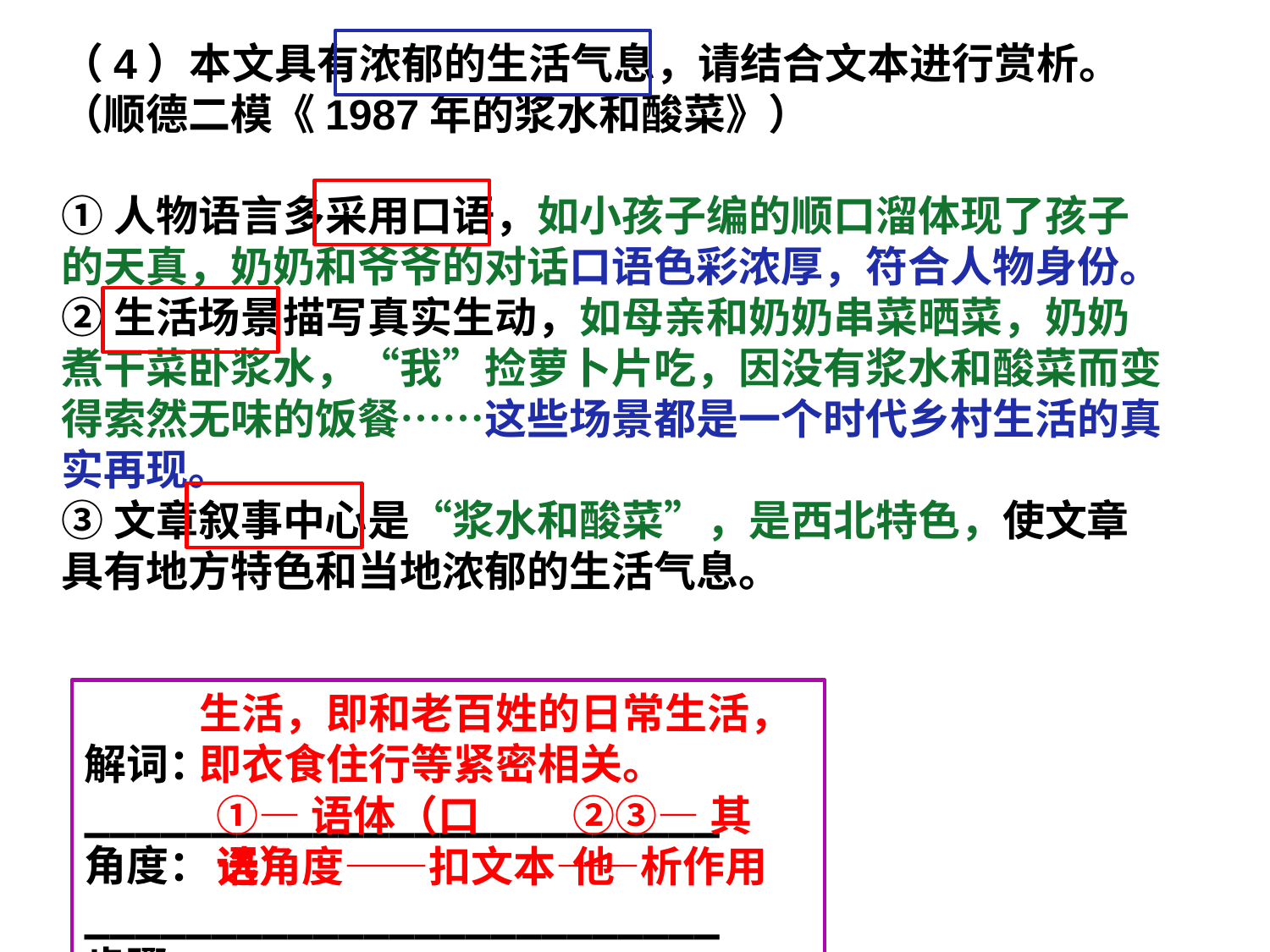

（4）本文具有浓郁的生活气息，请结合文本进行赏析。（顺德二模《1987年的浆水和酸菜》）

①人物语言多采用口语，如小孩子编的顺口溜体现了孩子的天真，奶奶和爷爷的对话口语色彩浓厚，符合人物身份。
②生活场景描写真实生动，如母亲和奶奶串菜晒菜，奶奶煮干菜卧浆水，“我”捡萝卜片吃，因没有浆水和酸菜而变得索然无味的饭餐……这些场景都是一个时代乡村生活的真实再现。
③文章叙事中心是“浆水和酸菜”，是西北特色，使文章具有地方特色和当地浓郁的生活气息。

解词：_________________________
角度：_________________________
步骤：_________________________
生活，即和老百姓的日常生活，即衣食住行等紧密相关。
①—语体（口语）
②③—其他
选角度——扣文本——析作用